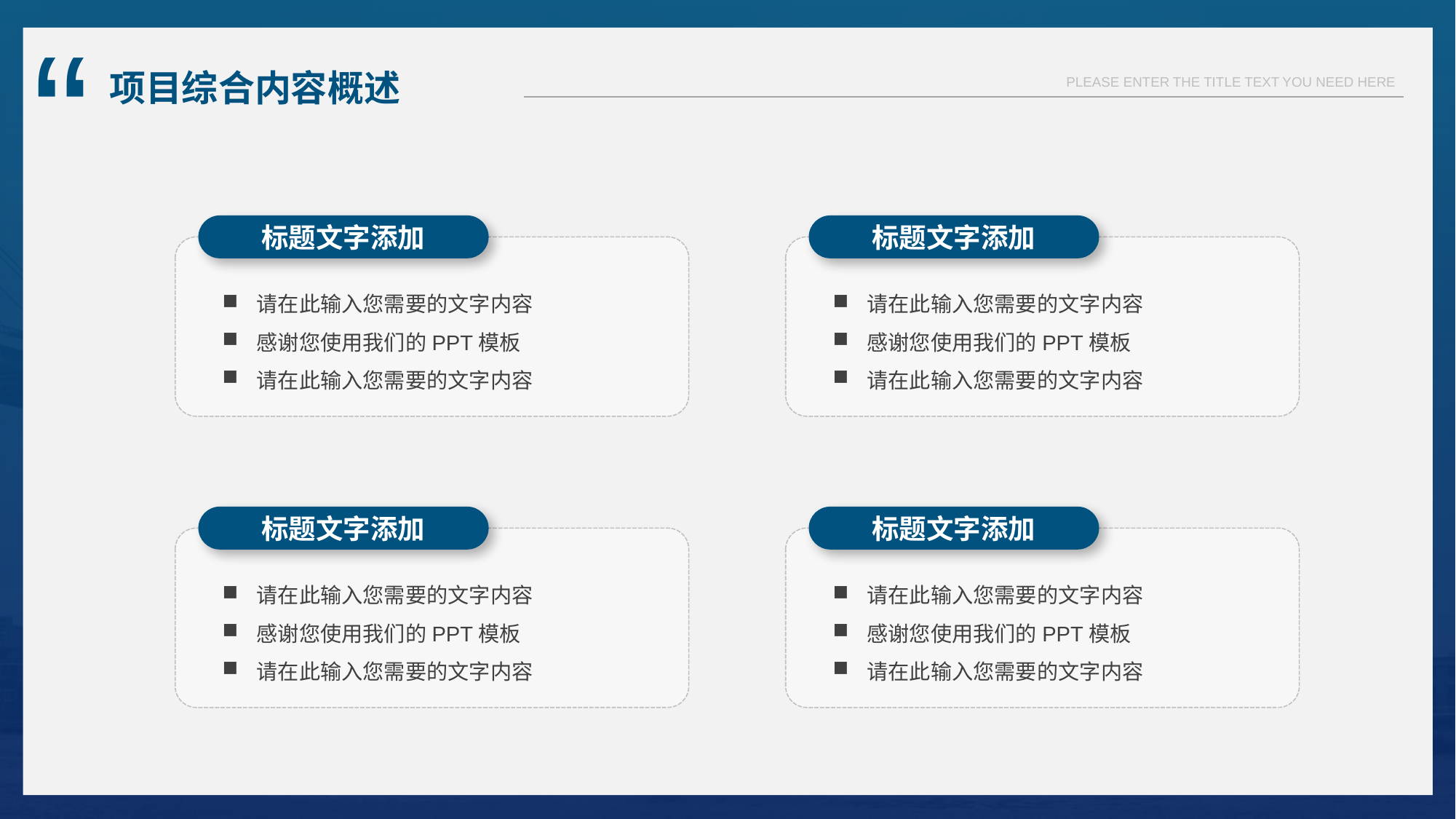

项目综合内容概述
标题文字添加
标题文字添加

请在此输入您需要的文字内容
感谢您使用我们的PPT模板
请在此输入您需要的文字内容
请在此输入您需要的文字内容
感谢您使用我们的PPT模板
请在此输入您需要的文字内容
标题文字添加
标题文字添加

请在此输入您需要的文字内容
感谢您使用我们的PPT模板
请在此输入您需要的文字内容
请在此输入您需要的文字内容
感谢您使用我们的PPT模板
请在此输入您需要的文字内容